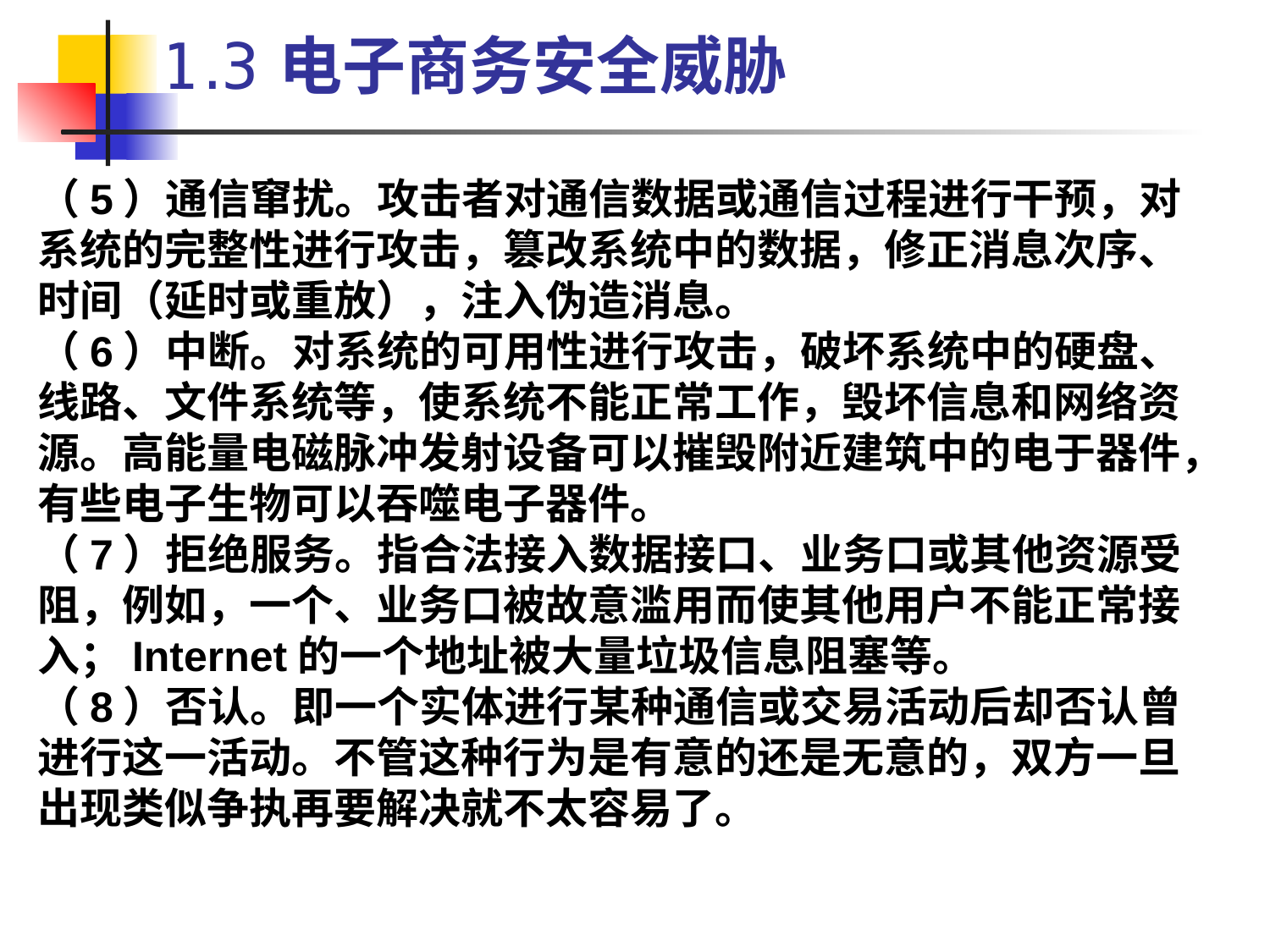

1.3电子商务安全威胁
（5）通信窜扰。攻击者对通信数据或通信过程进行干预，对系统的完整性进行攻击，篡改系统中的数据，修正消息次序、时间（延时或重放），注入伪造消息。
（6）中断。对系统的可用性进行攻击，破坏系统中的硬盘、线路、文件系统等，使系统不能正常工作，毁坏信息和网络资源。高能量电磁脉冲发射设备可以摧毁附近建筑中的电于器件，有些电子生物可以吞噬电子器件。
（7）拒绝服务。指合法接入数据接口、业务口或其他资源受阻，例如，一个、业务口被故意滥用而使其他用户不能正常接入；Internet的一个地址被大量垃圾信息阻塞等。
（8）否认。即一个实体进行某种通信或交易活动后却否认曾进行这一活动。不管这种行为是有意的还是无意的，双方一旦出现类似争执再要解决就不太容易了。